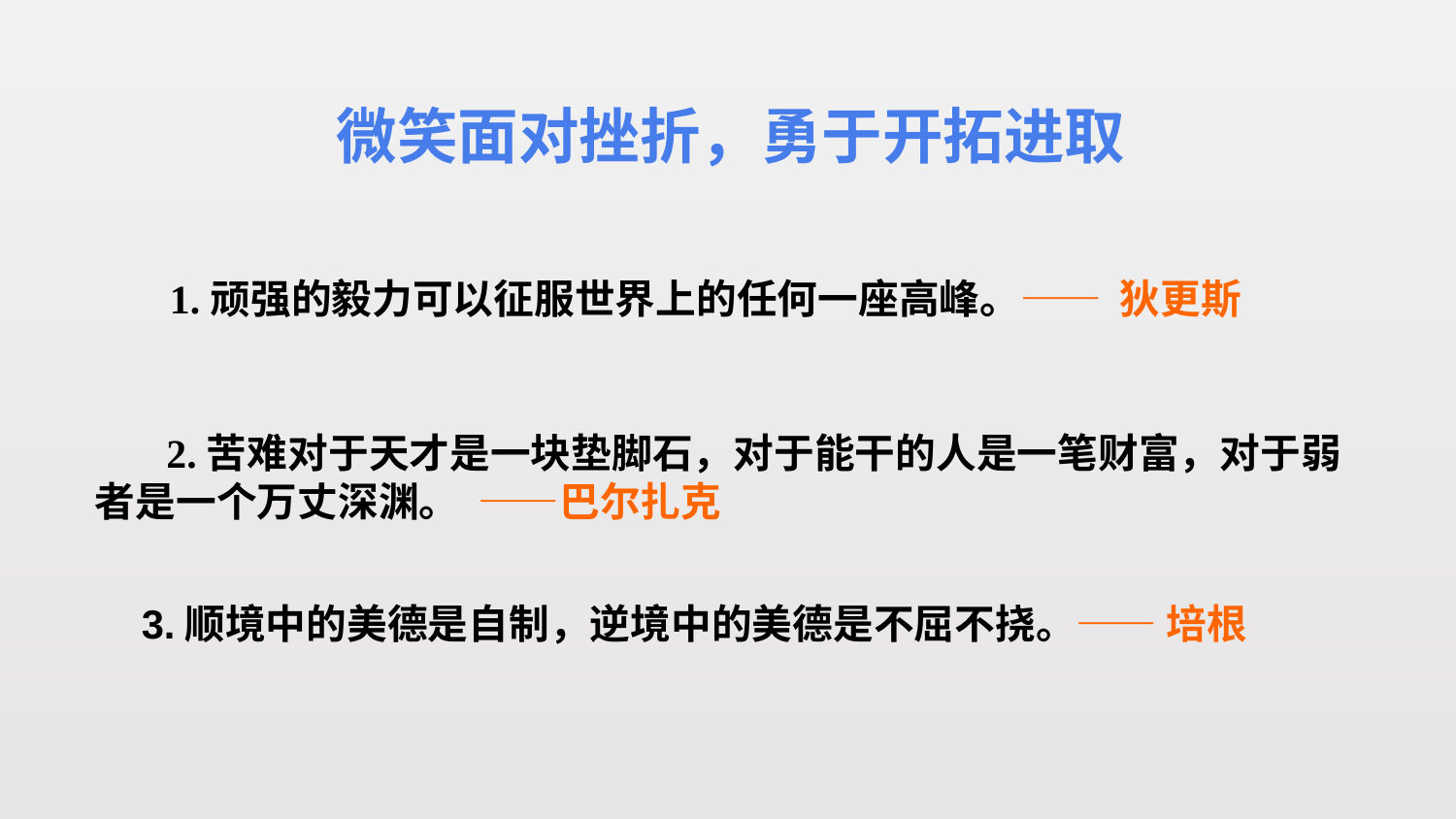

微笑面对挫折，勇于开拓进取
      1.顽强的毅力可以征服世界上的任何一座高峰。——  狄更斯
       2.苦难对于天才是一块垫脚石，对于能干的人是一笔财富，对于弱者是一个万丈深渊。  ——巴尔扎克
    3.顺境中的美德是自制，逆境中的美德是不屈不挠。—— 培根